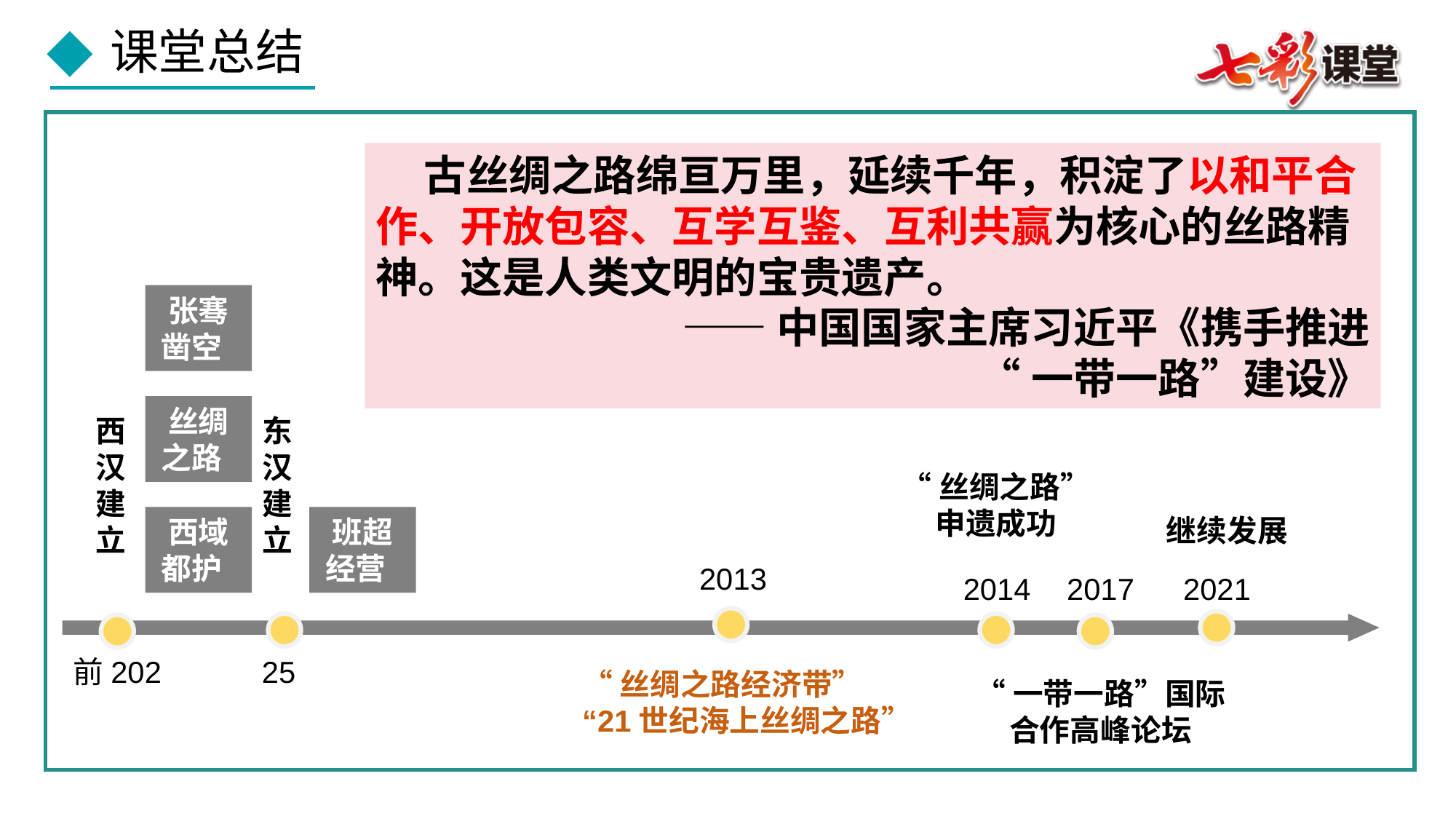

古丝绸之路绵亘万里，延续千年，积淀了以和平合作、开放包容、互学互鉴、互利共赢为核心的丝路精神。这是人类文明的宝贵遗产。
——中国国家主席习近平《携手推进
“一带一路”建设》
张骞凿空
丝绸之路
西汉建立
东汉建立
“丝绸之路”
申遗成功
2014

继续发展
2021

西域都护
班超经营
2013

“丝绸之路经济带”
“21世纪海上丝绸之路”
2017

“一带一路”国际
合作高峰论坛

25
前202